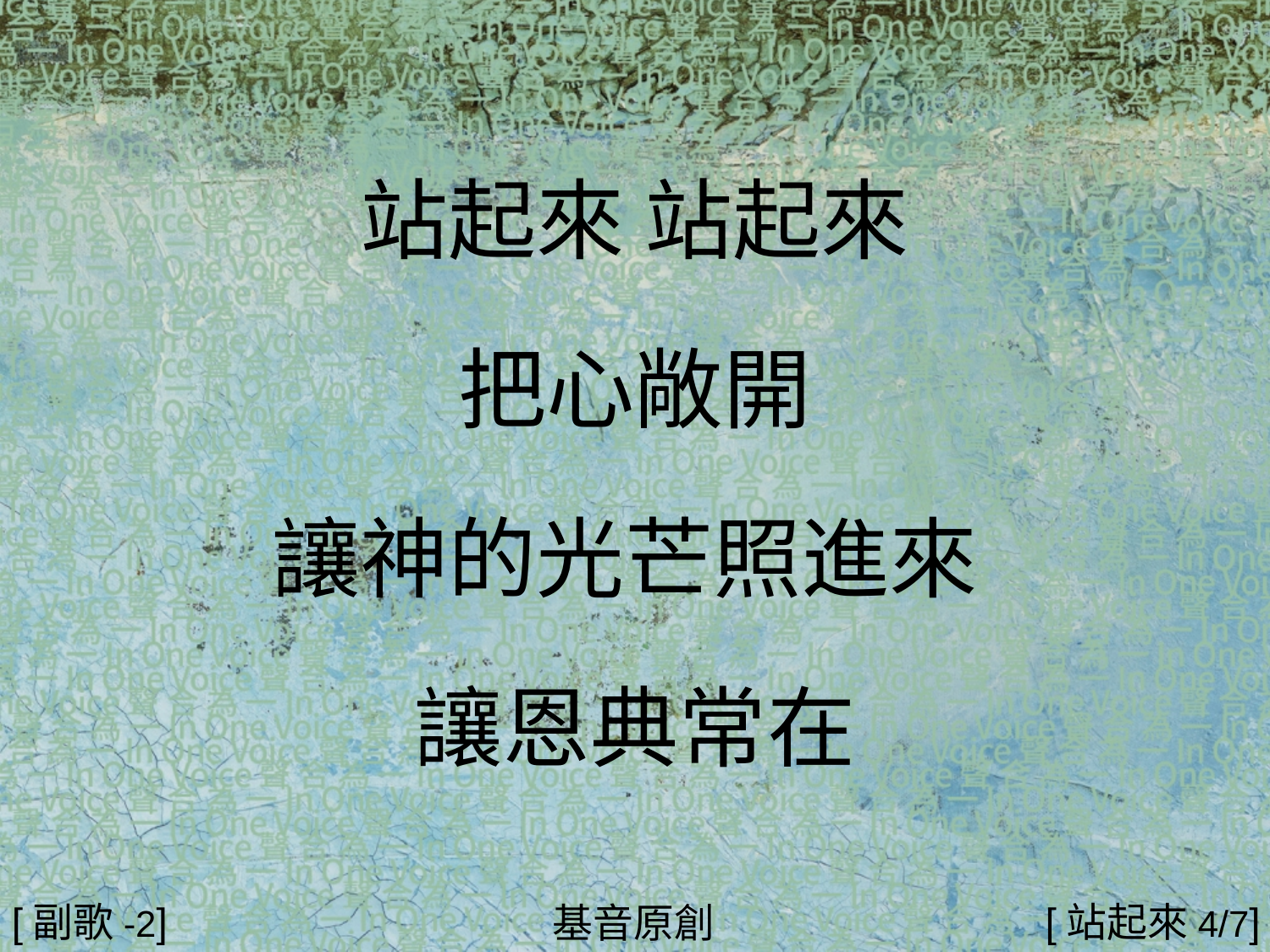

站起來 站起來

把心敞開

讓神的光芒照進來

讓恩典常在
#

[副歌-2]
[站起來4/7]
基音原創